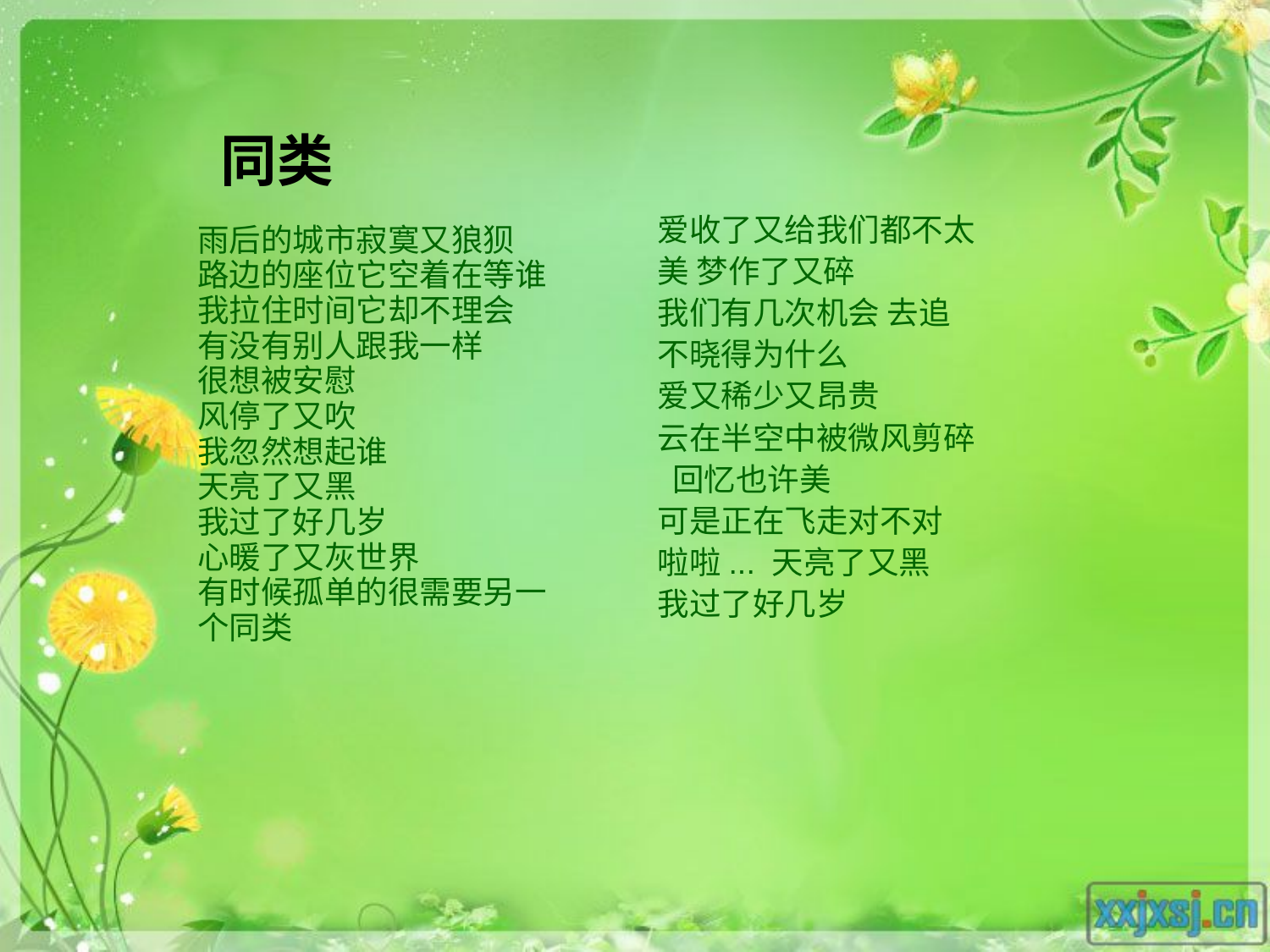

同类
爱收了又给我们都不太
美 梦作了又碎
我们有几次机会 去追
不晓得为什么
爱又稀少又昂贵
云在半空中被微风剪碎
 回忆也许美
可是正在飞走对不对
啦啦... 天亮了又黑
我过了好几岁
雨后的城市寂寞又狼狈
路边的座位它空着在等谁 我拉住时间它却不理会
有没有别人跟我一样
很想被安慰
风停了又吹
我忽然想起谁
天亮了又黑
我过了好几岁
心暖了又灰世界
有时候孤单的很需要另一个同类